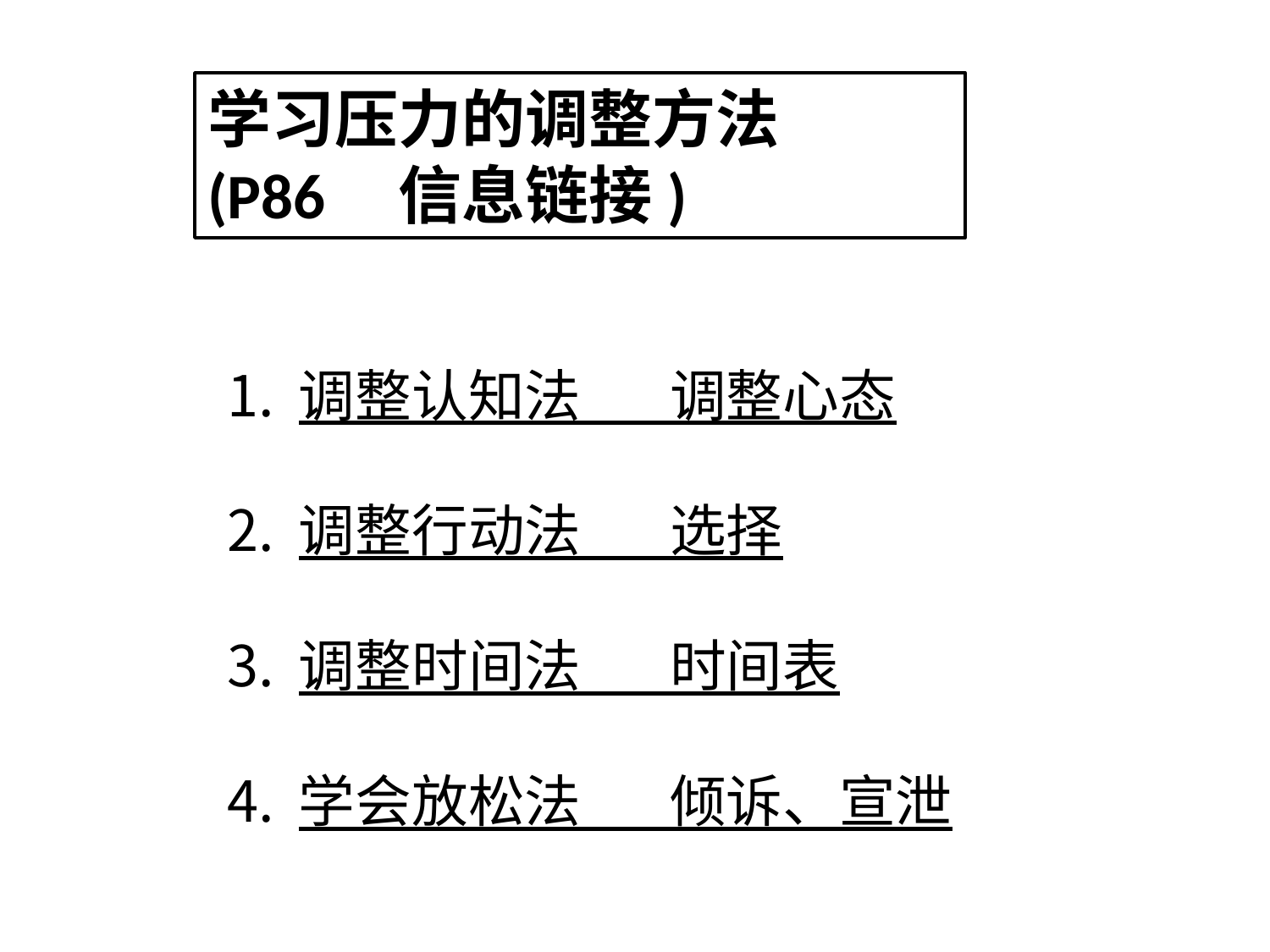

学习压力的调整方法
(P86    信息链接)
调整认知法       调整心态
调整行动法       选择
调整时间法       时间表
学会放松法       倾诉、宣泄